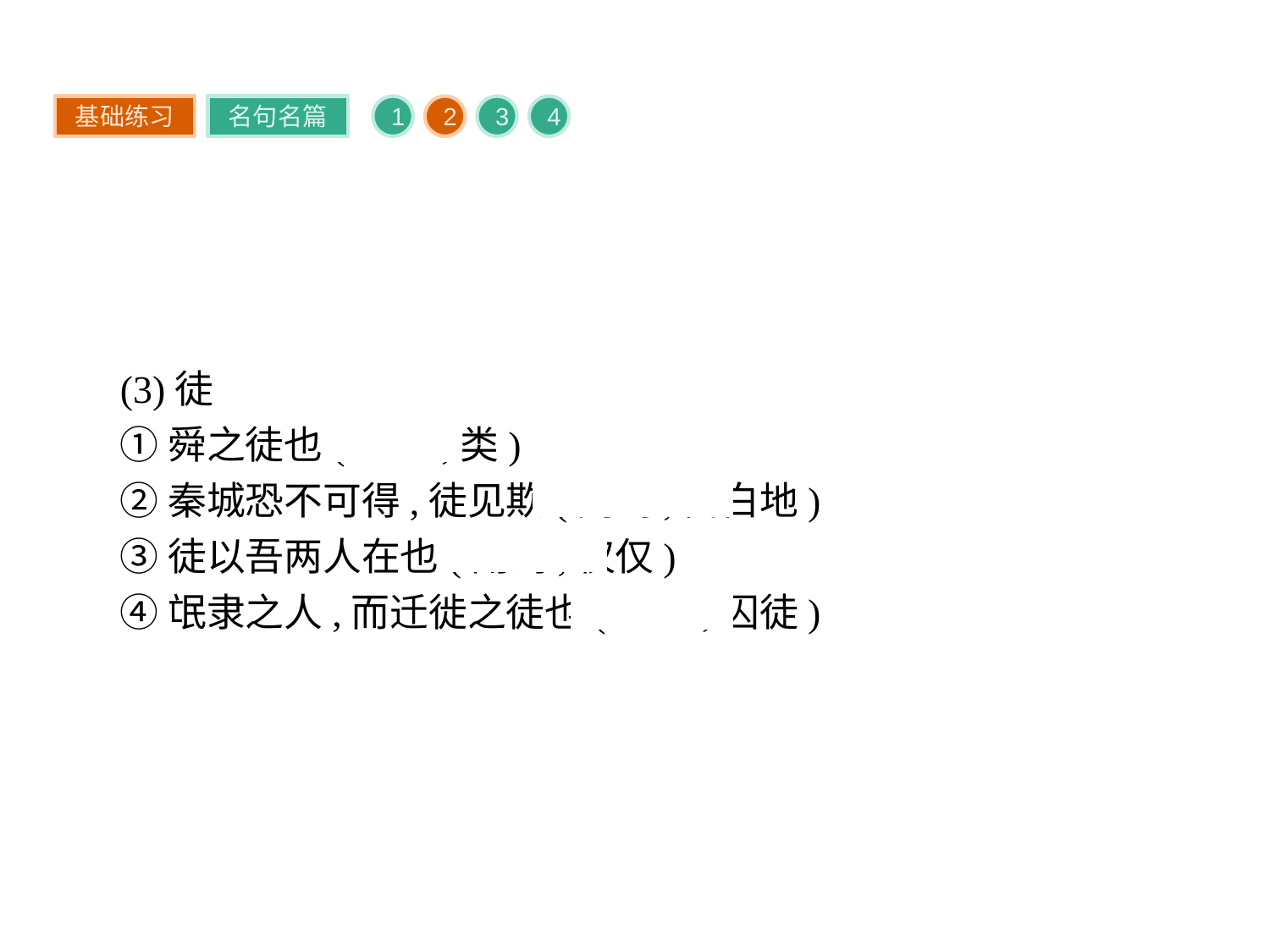

基础练习
名句名篇
1
2
3
4
(3)徒
①舜之徒也(名词,类)
②秦城恐不可得,徒见欺(副词,白白地)
③徒以吾两人在也(副词,仅仅)
④氓隶之人,而迁徙之徒也(名词,囚徒)